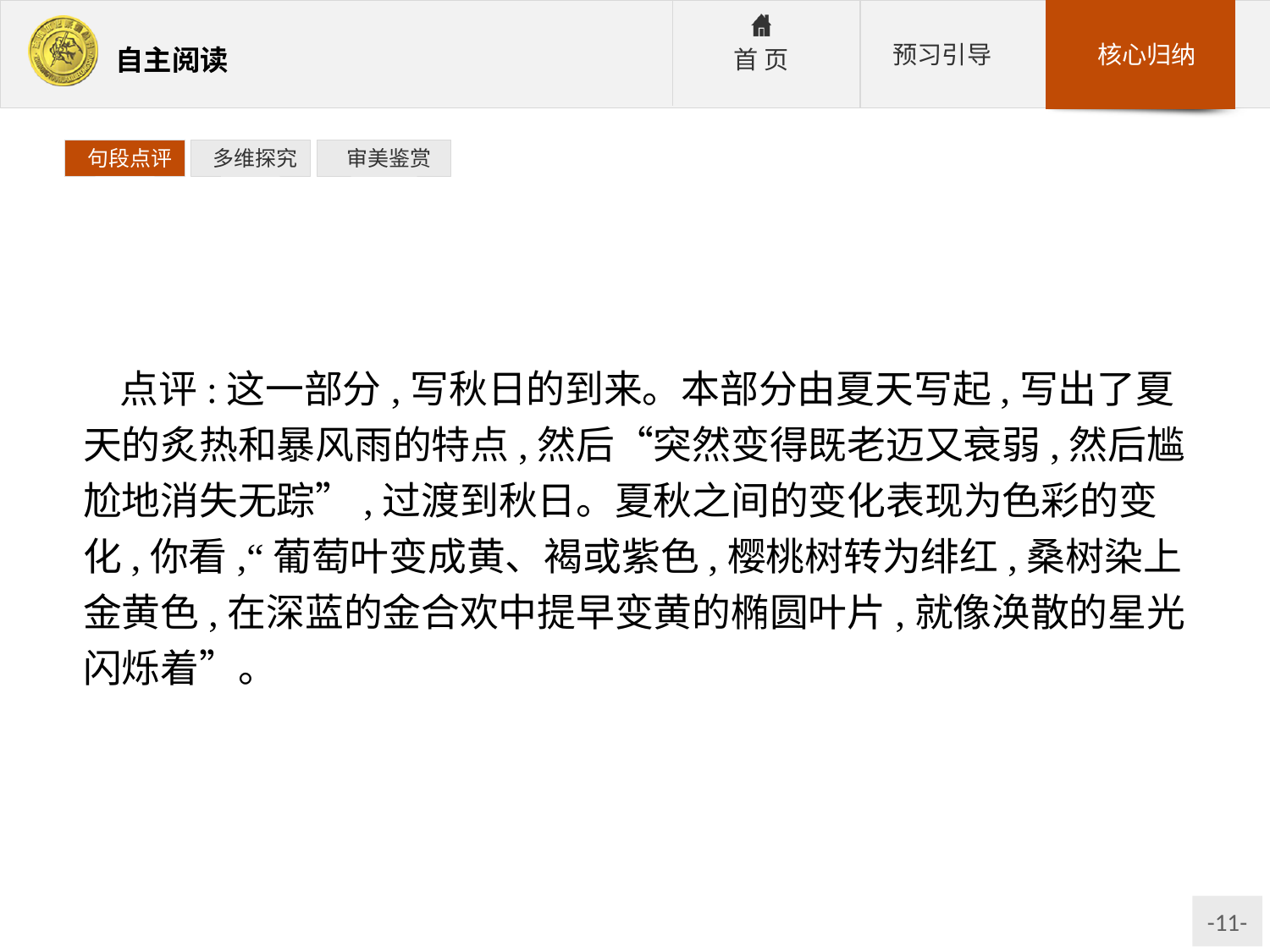

句段点评
 多维探究
 审美鉴赏
点评:这一部分,写秋日的到来。本部分由夏天写起,写出了夏天的炙热和暴风雨的特点,然后“突然变得既老迈又衰弱,然后尴尬地消失无踪”,过渡到秋日。夏秋之间的变化表现为色彩的变化,你看,“葡萄叶变成黄、褐或紫色,樱桃树转为绯红,桑树染上金黄色,在深蓝的金合欢中提早变黄的椭圆叶片,就像涣散的星光闪烁着”。